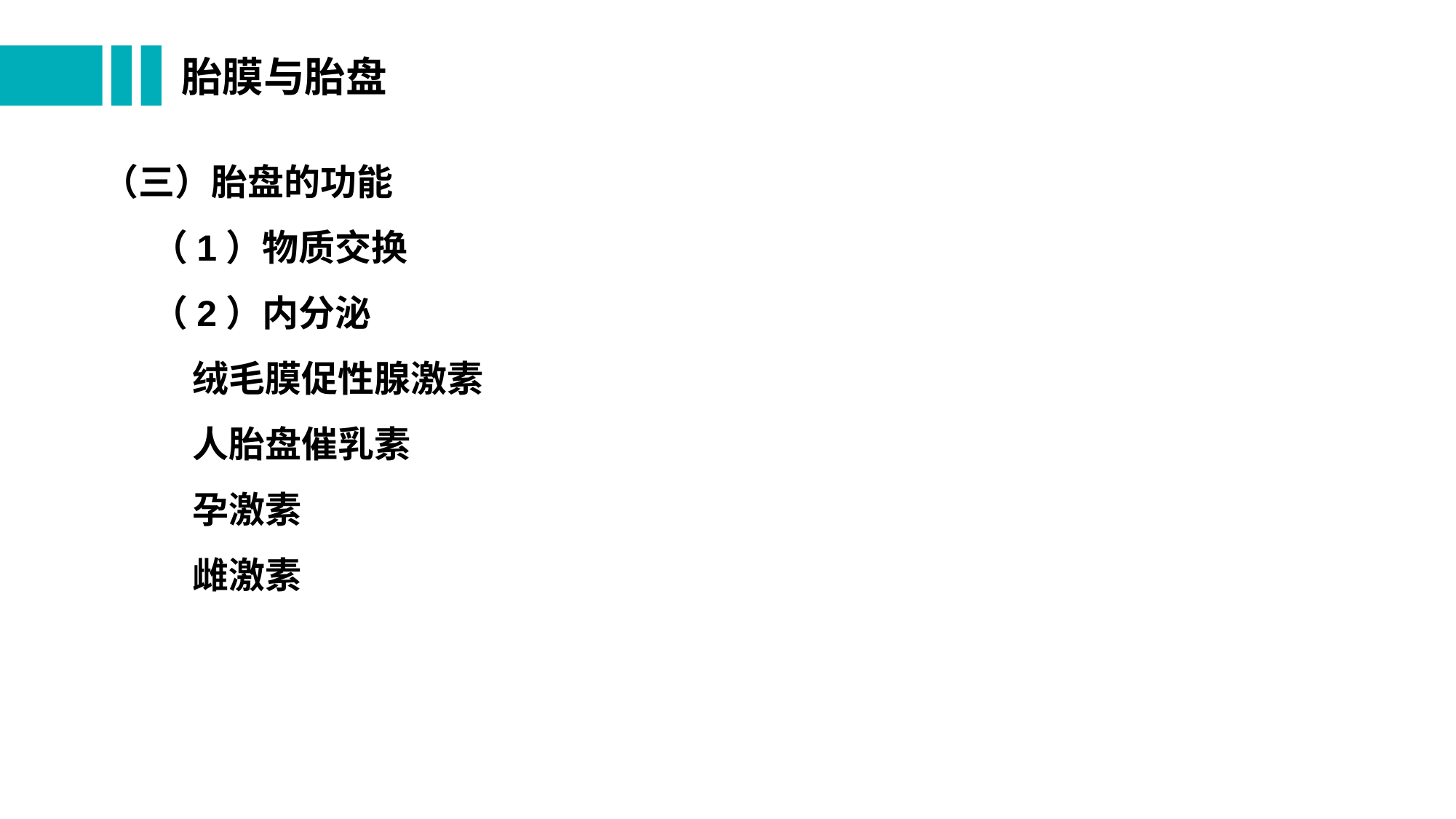

# 胎膜与胎盘

（三）胎盘的功能
     （1）物质交换
     （2）内分泌
          绒毛膜促性腺激素
          人胎盘催乳素
          孕激素
          雌激素